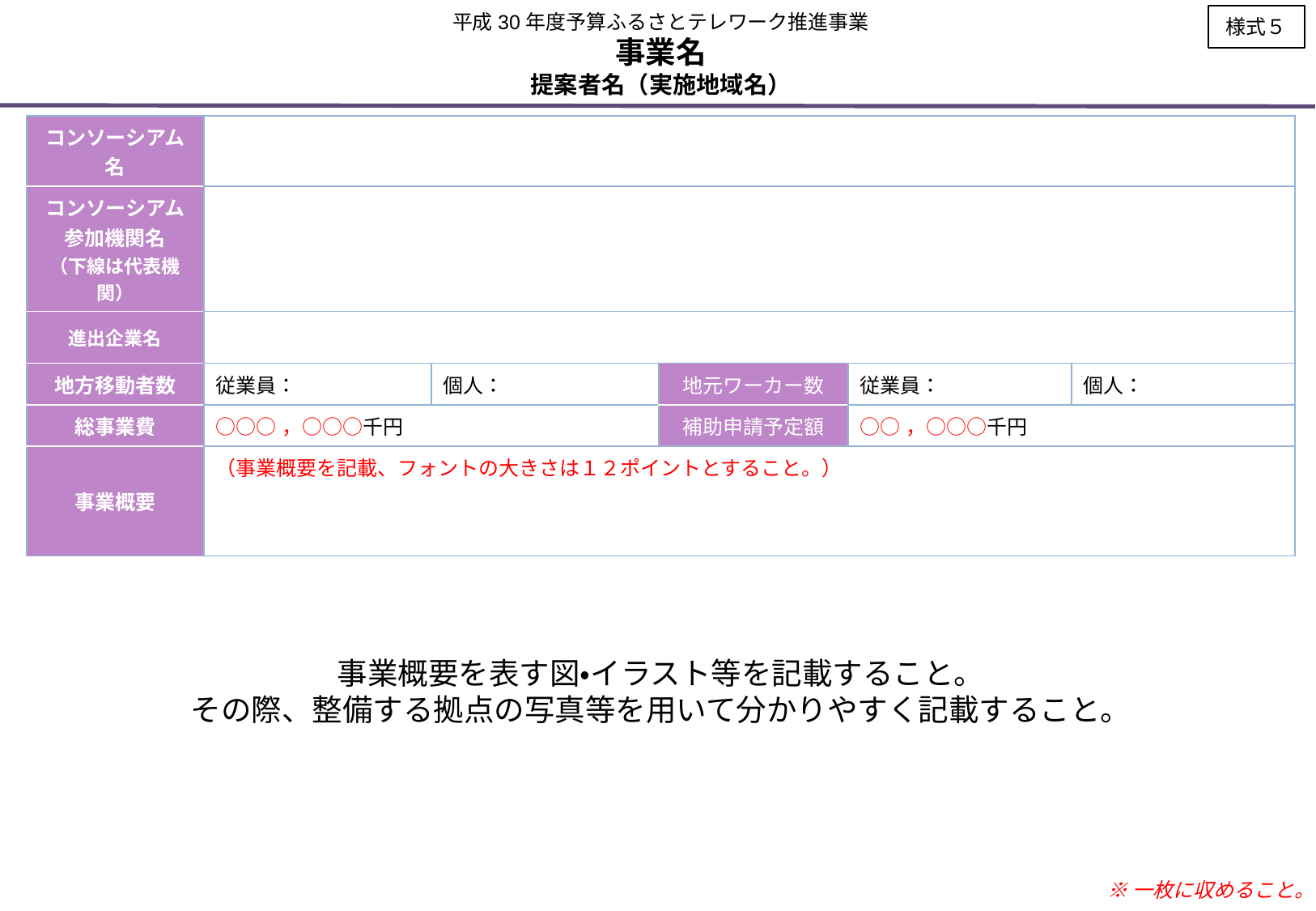

平成30年度予算ふるさとテレワーク推進事業
事業名
提案者名（実施地域名）
様式５

※地方移動者数、地元
ワーカーについては平成30年
度の実施人数を記載して
ください。
※延べ人数は記載しないで
ください。
※使用しない欄は削除して
ください。
| コンソーシアム名 |  |  |  |  |  |
| --- | --- | --- | --- | --- | --- |
| コンソーシアム 参加機関名 （下線は代表機関） |  |  |  |  |  |
| 進出企業名 |  |  |  |  |  |
| 地方移動者数 | 従業員： | 個人： | 地元ワーカー数 | 従業員： | 個人： |
| 総事業費 | ○○○，○○○千円 |  | 補助申請予定額 | ○○，○○○千円 |  |
| 事業概要 | （事業概要を記載、フォントの大きさは１２ポイントとすること。） |  |  |  |  |

※総事業費・補助申請予定額は千円未満切捨てで記載
事業概要を表す図・イラスト等を記載すること。
その際、整備する拠点の写真等を用いて分かりやすく記載すること。
※一枚に収めること。